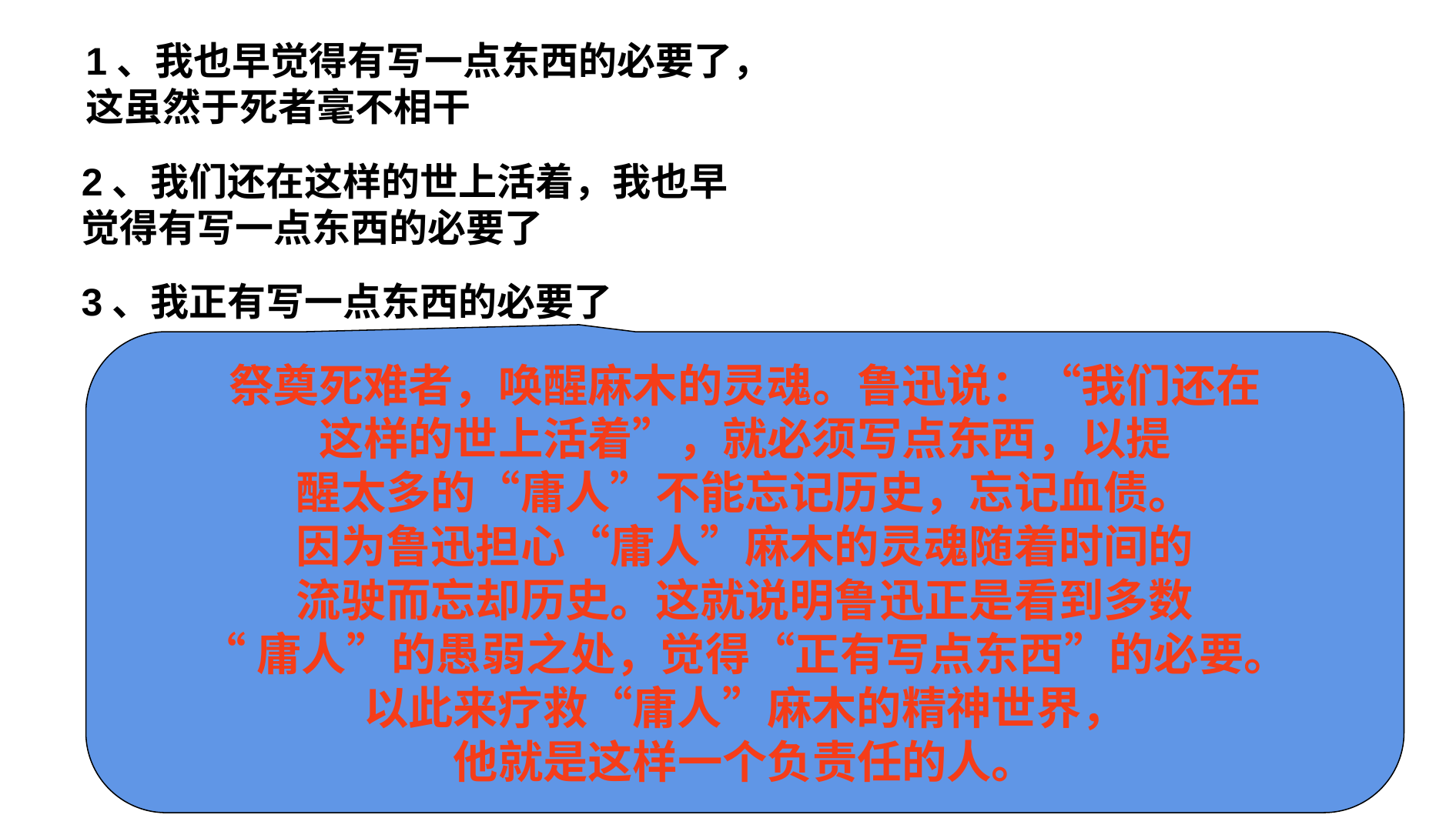

1、我也早觉得有写一点东西的必要了，
这虽然于死者毫不相干
2、我们还在这样的世上活着，我也早
觉得有写一点东西的必要了
3、我正有写一点东西的必要了
祭奠死难者，唤醒麻木的灵魂。鲁迅说：“我们还在
这样的世上活着”，就必须写点东西，以提
醒太多的“庸人”不能忘记历史，忘记血债。
因为鲁迅担心“庸人”麻木的灵魂随着时间的
流驶而忘却历史。这就说明鲁迅正是看到多数
“庸人”的愚弱之处，觉得“正有写点东西”的必要。
以此来疗救“庸人”麻木的精神世界，
他就是这样一个负责任的人。